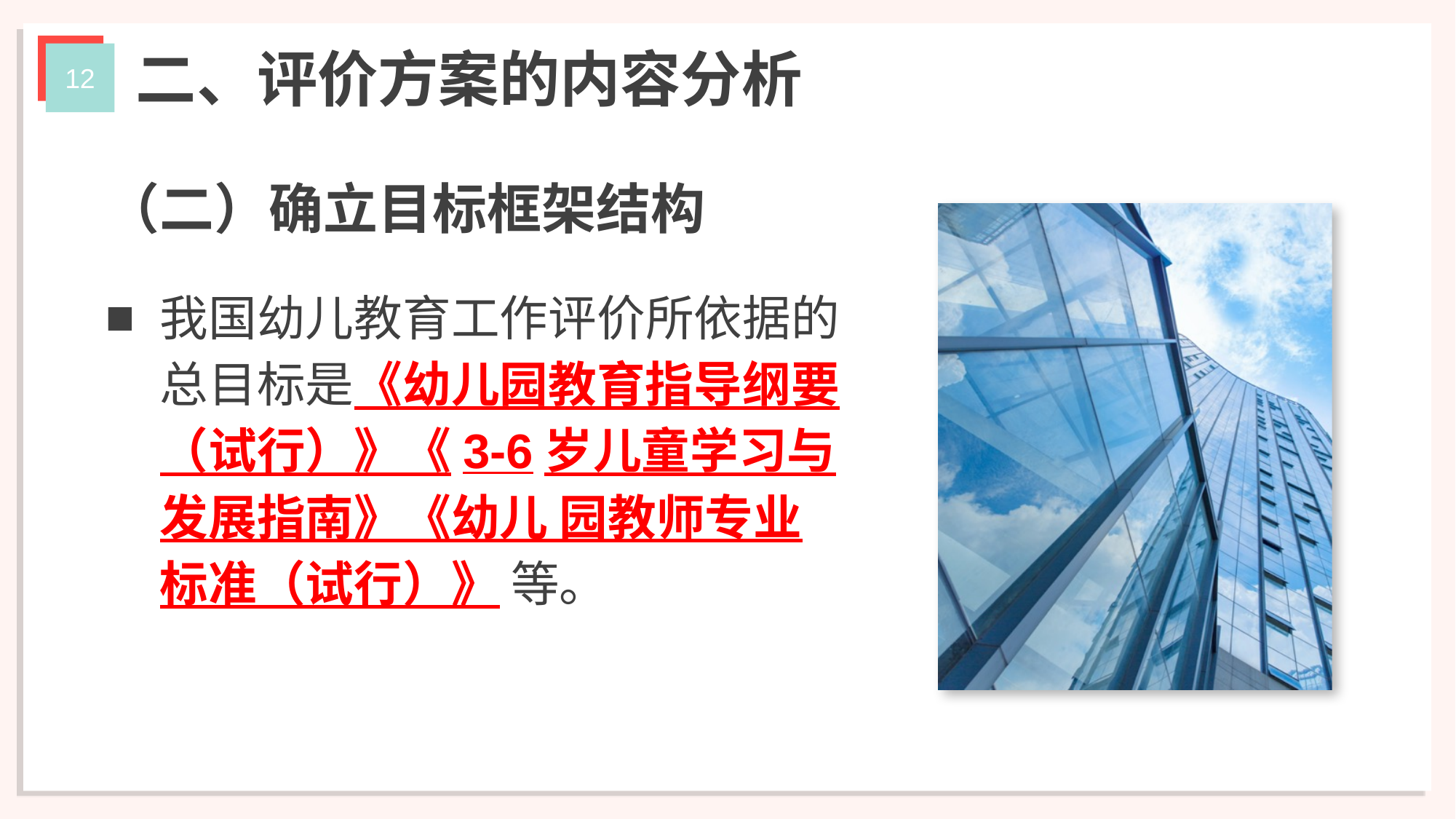

二、评价方案的内容分析
（二）确立目标框架结构

我国幼儿教育工作评价所依据的总目标是《幼儿园教育指导纲要（试行）》《3-6岁儿童学习与发展指南》《幼儿 园教师专业标准（试行）》 等。